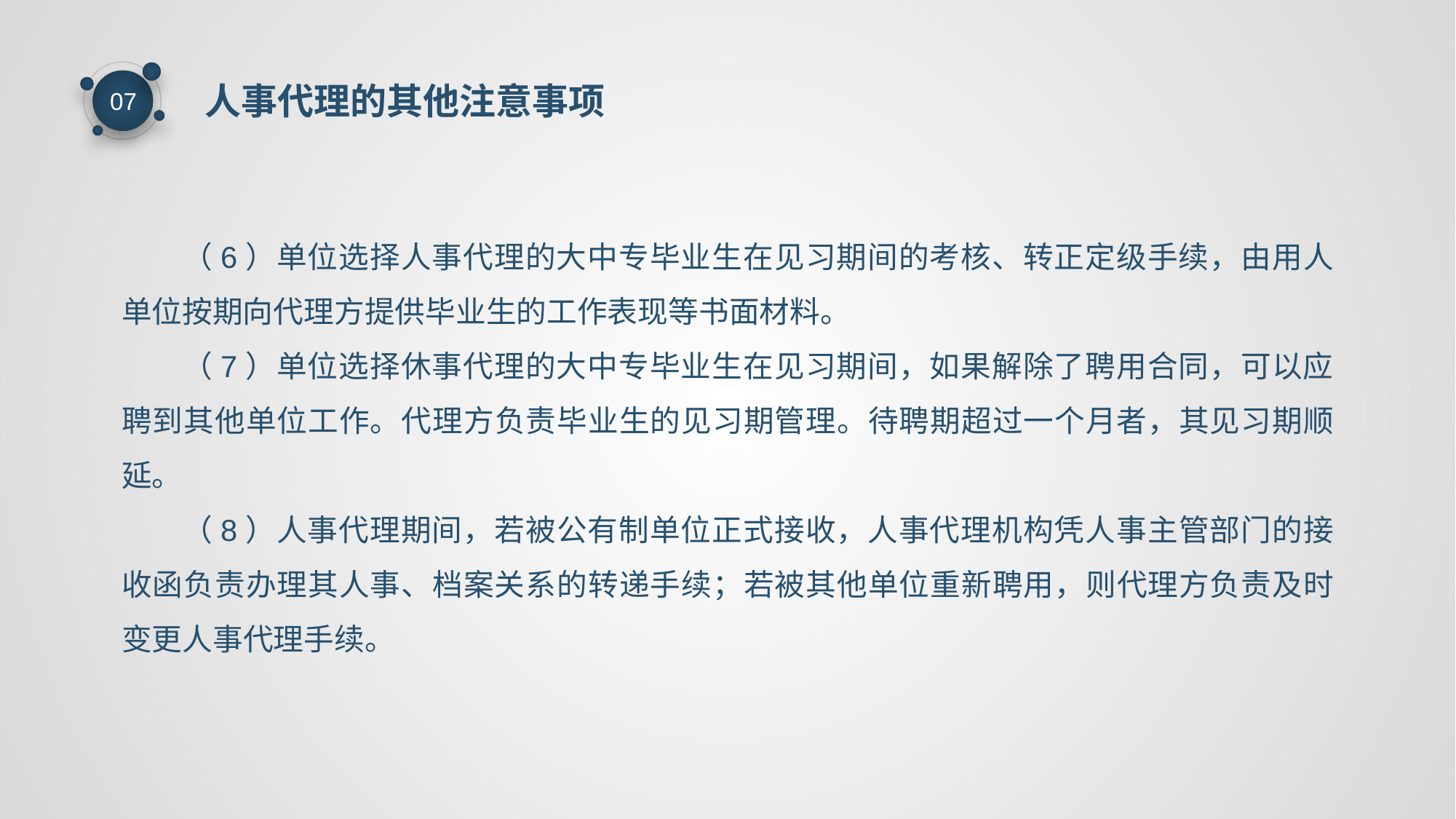

人事代理的其他注意事项
07
（6）单位选择人事代理的大中专毕业生在见习期间的考核、转正定级手续，由用人单位按期向代理方提供毕业生的工作表现等书面材料。
（7）单位选择休事代理的大中专毕业生在见习期间，如果解除了聘用合同，可以应聘到其他单位工作。代理方负责毕业生的见习期管理。待聘期超过一个月者，其见习期顺延。
（8）人事代理期间，若被公有制单位正式接收，人事代理机构凭人事主管部门的接收函负责办理其人事、档案关系的转递手续；若被其他单位重新聘用，则代理方负责及时变更人事代理手续。